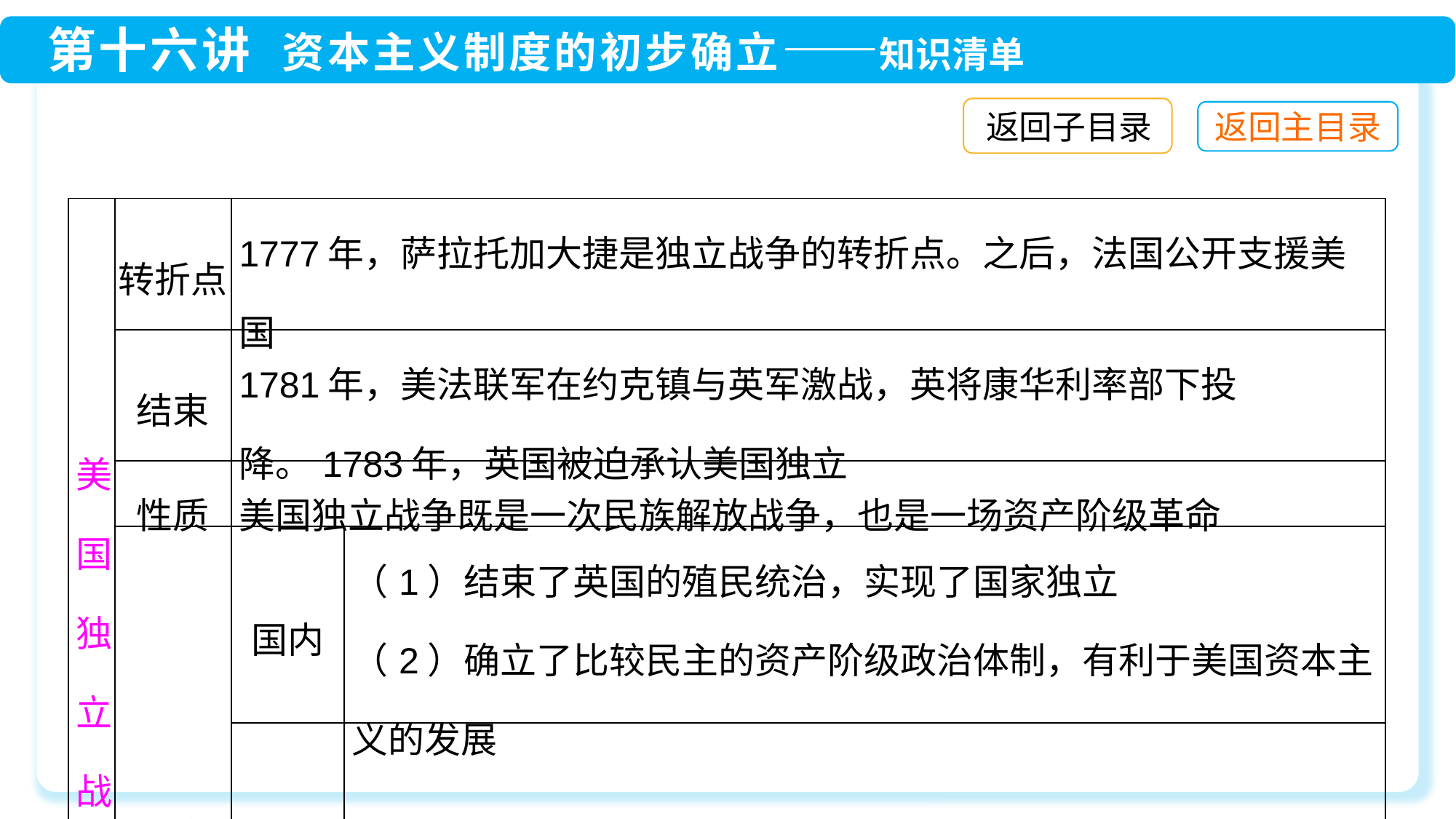

返回子目录
| 美 国 独 立 战 争 | 转折点 | 1777年，萨拉托加大捷是独立战争的转折点。之后，法国公开支援美国 |  |
| --- | --- | --- | --- |
|  | 结束 | 1781年，美法联军在约克镇与英军激战，英将康华利率部下投降。1783年，英国被迫承认美国独立 |  |
|  | 性质 | 美国独立战争既是一次民族解放战争，也是一场资产阶级革命 |  |
|  | 影响 | 国内 | （1）结束了英国的殖民统治，实现了国家独立 （2）确立了比较民主的资产阶级政治体制，有利于美国资本主义的发展 |
|  |  | 国际 | 对以后欧洲和拉丁美洲的革命起了推动作用 |